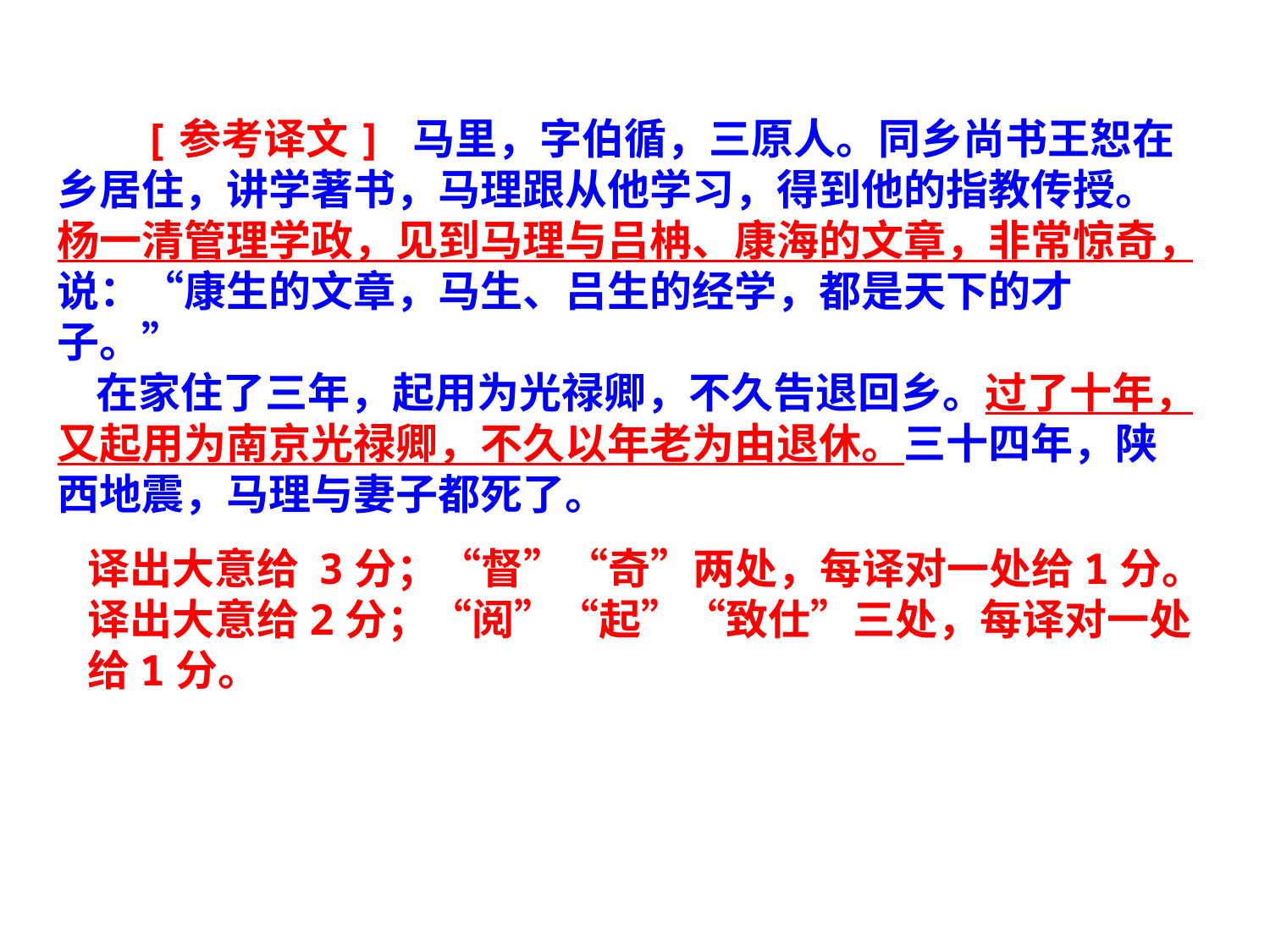

[参考译文]  马里，字伯循，三原人。同乡尚书王恕在乡居住，讲学著书，马理跟从他学习，得到他的指教传授。杨一清管理学政，见到马理与吕柟、康海的文章，非常惊奇，说：“康生的文章，马生、吕生的经学，都是天下的才子。”
   在家住了三年，起用为光禄卿，不久告退回乡。过了十年，又起用为南京光禄卿，不久以年老为由退休。三十四年，陕西地震，马理与妻子都死了。
译出大意给 3分；“督”“奇”两处，每译对一处给1分。
译出大意给2分；“阅”“起”“致仕”三处，每译对一处给1分。